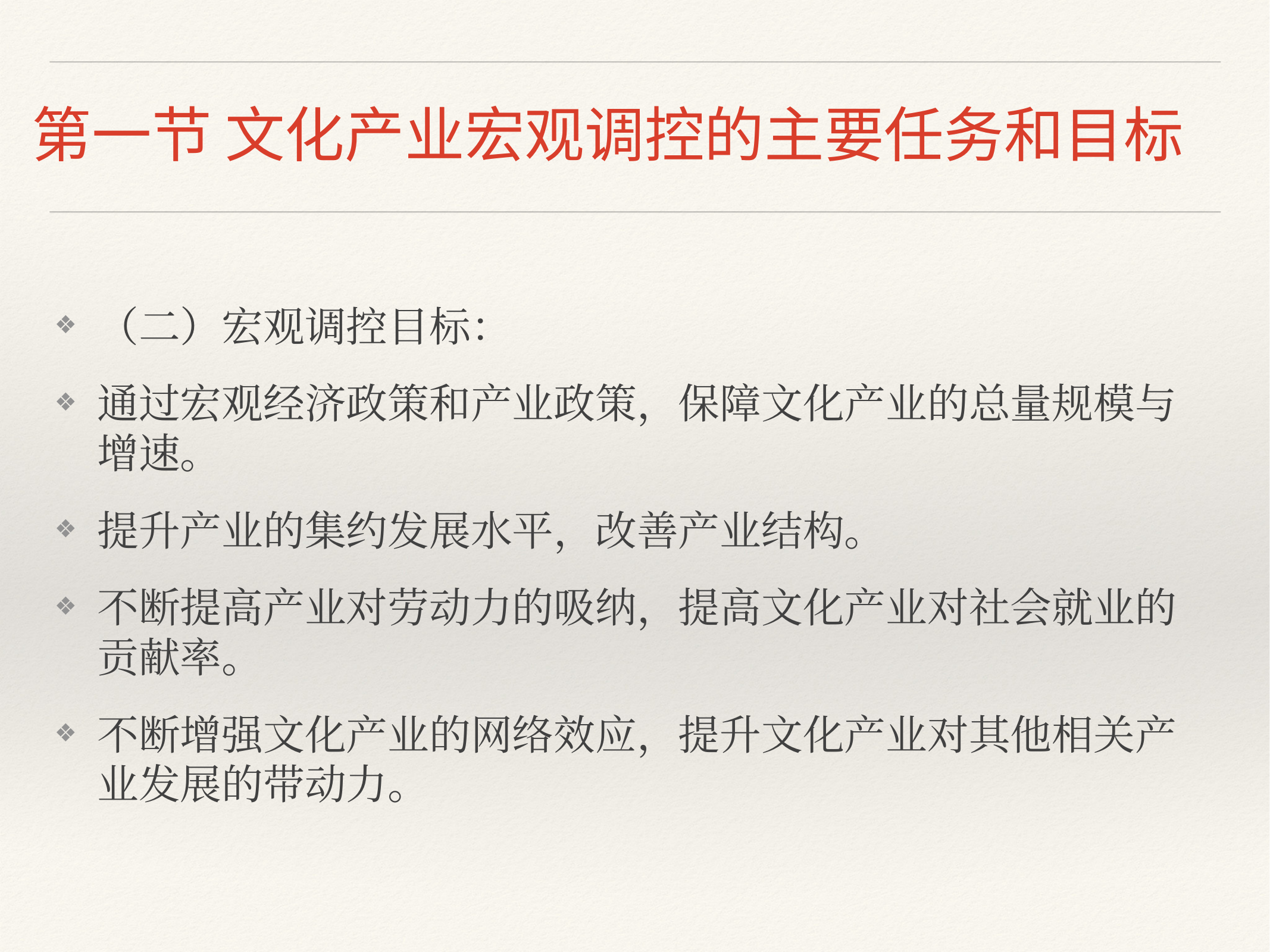

# 第一节 文化产业宏观调控的主要任务和目标
（二）宏观调控目标：
通过宏观经济政策和产业政策，保障文化产业的总量规模与增速。
提升产业的集约发展水平，改善产业结构。
不断提高产业对劳动力的吸纳，提高文化产业对社会就业的贡献率。
不断增强文化产业的网络效应，提升文化产业对其他相关产业发展的带动力。